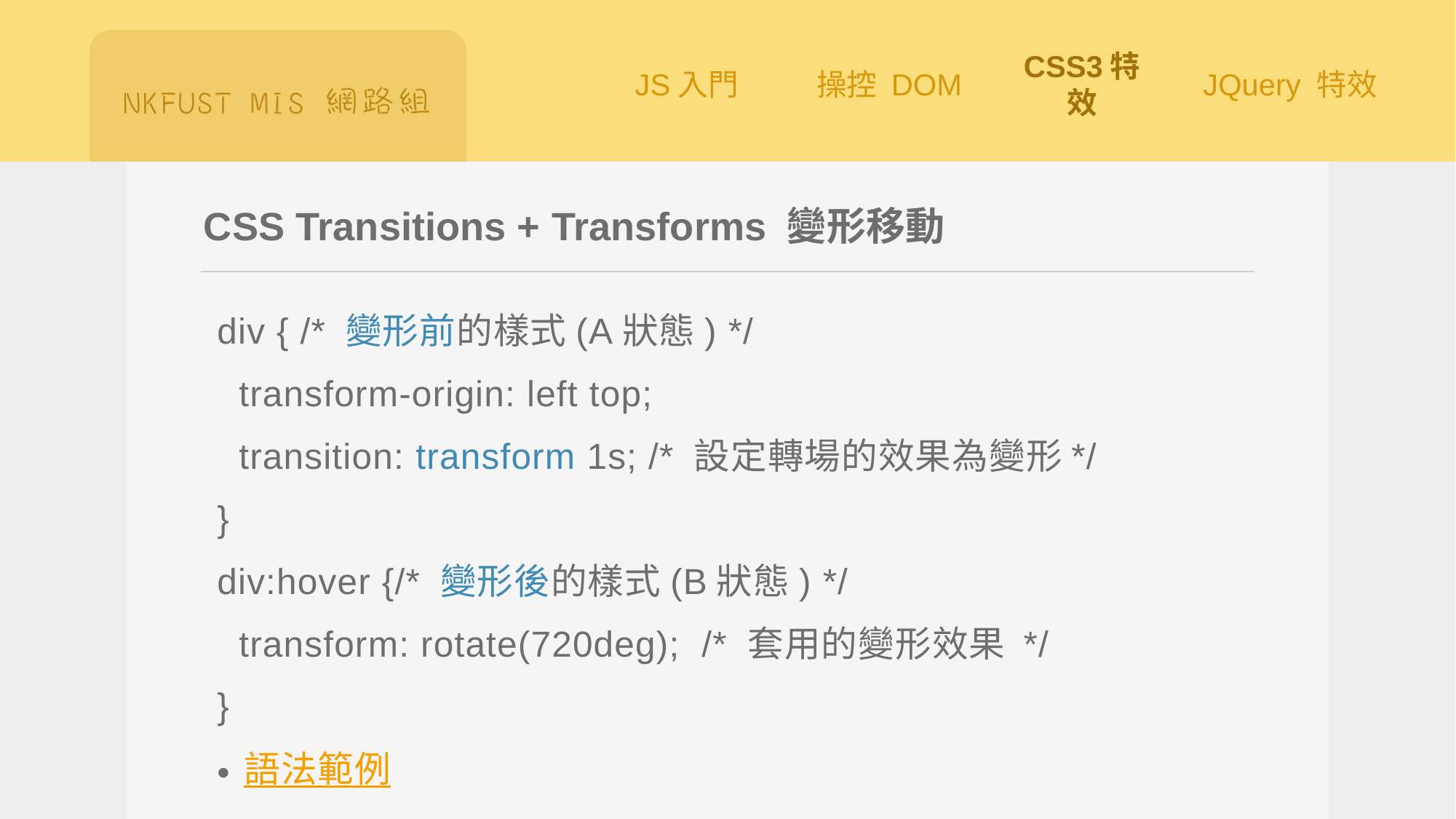

# CSS Transitions + Transforms 變形移動
div { /* 變形前的樣式(A狀態) */
  transform-origin: left top;
  transition: transform 1s; /* 設定轉場的效果為變形*/
}
div:hover {/* 變形後的樣式(B狀態) */
  transform: rotate(720deg);  /* 套用的變形效果 */
}
語法範例